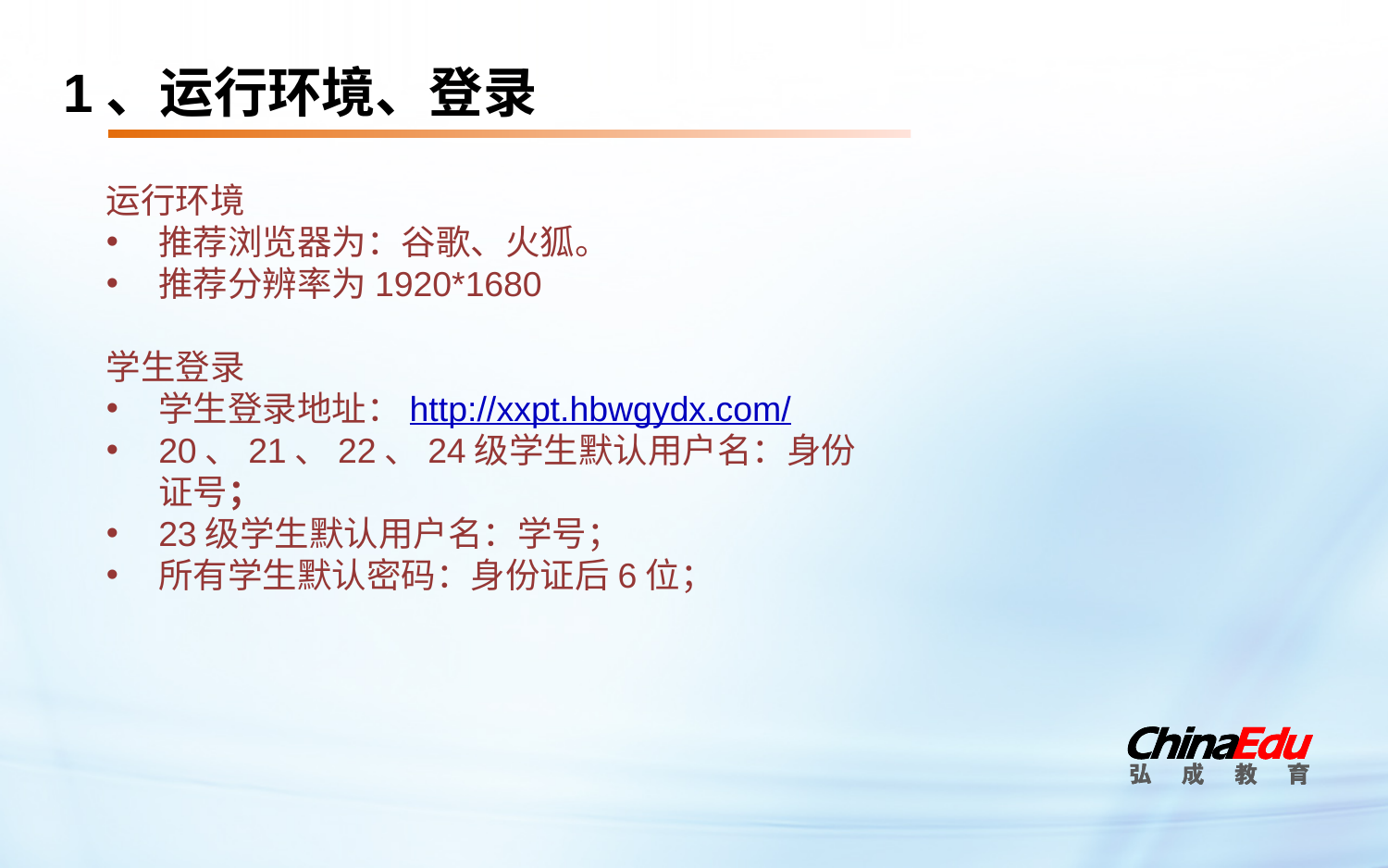

# 1、运行环境、登录
运行环境
推荐浏览器为：谷歌、火狐。
推荐分辨率为1920*1680

学生登录
学生登录地址：http://xxpt.hbwgydx.com/
20、21、22、24级学生默认用户名：身份证号；
23级学生默认用户名：学号；
所有学生默认密码：身份证后6位；